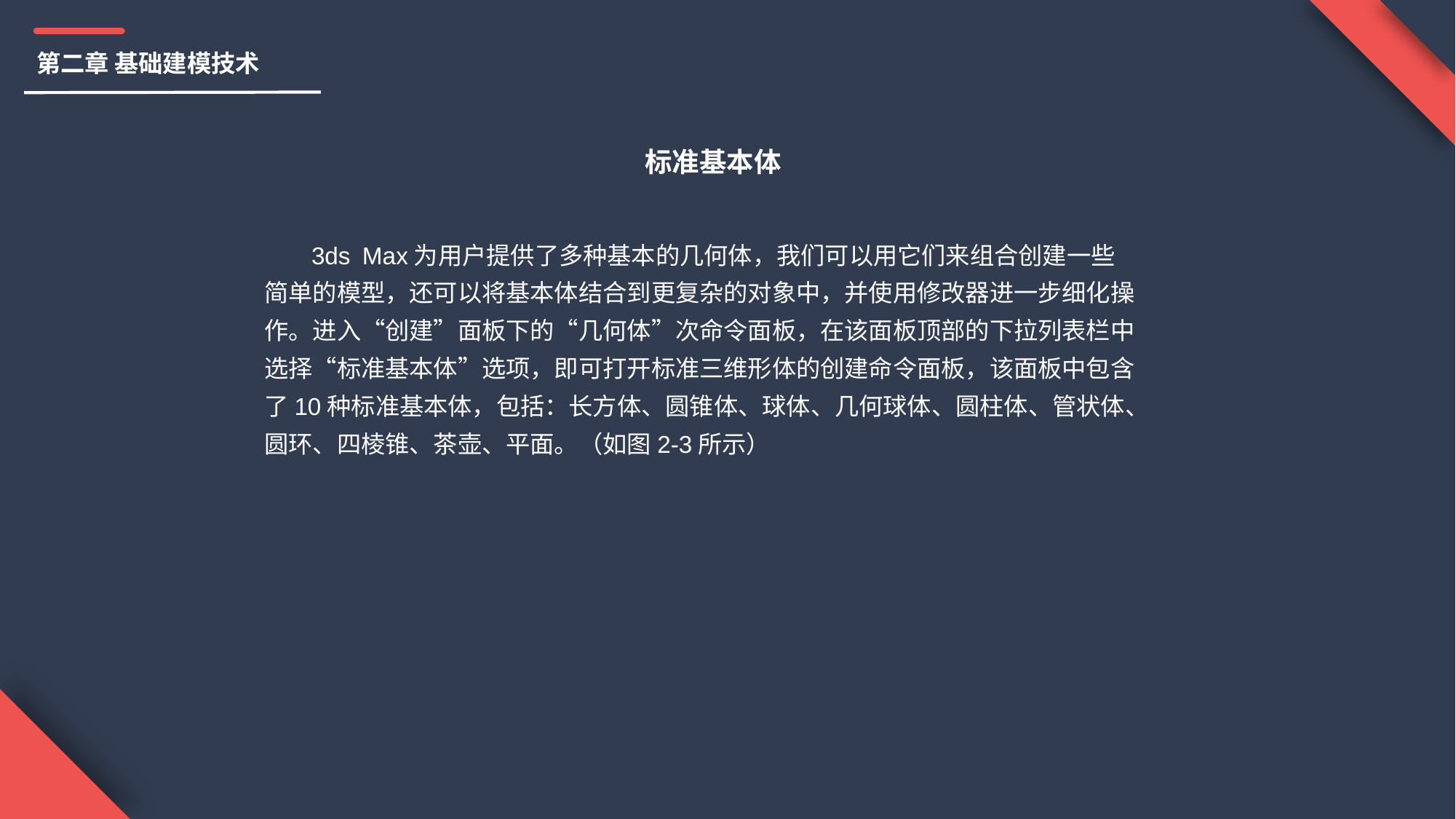

第二章 基础建模技术
标准基本体
       3dsMax为用户提供了多种基本的几何体，我们可以用它们来组合创建一些简单的模型，还可以将基本体结合到更复杂的对象中，并使用修改器进一步细化操作。进入“创建”面板下的“几何体”次命令面板，在该面板顶部的下拉列表栏中选择“标准基本体”选项，即可打开标准三维形体的创建命令面板，该面板中包含了10种标准基本体，包括：长方体、圆锥体、球体、几何球体、圆柱体、管状体、圆环、四棱锥、茶壶、平面。（如图2-3所示）